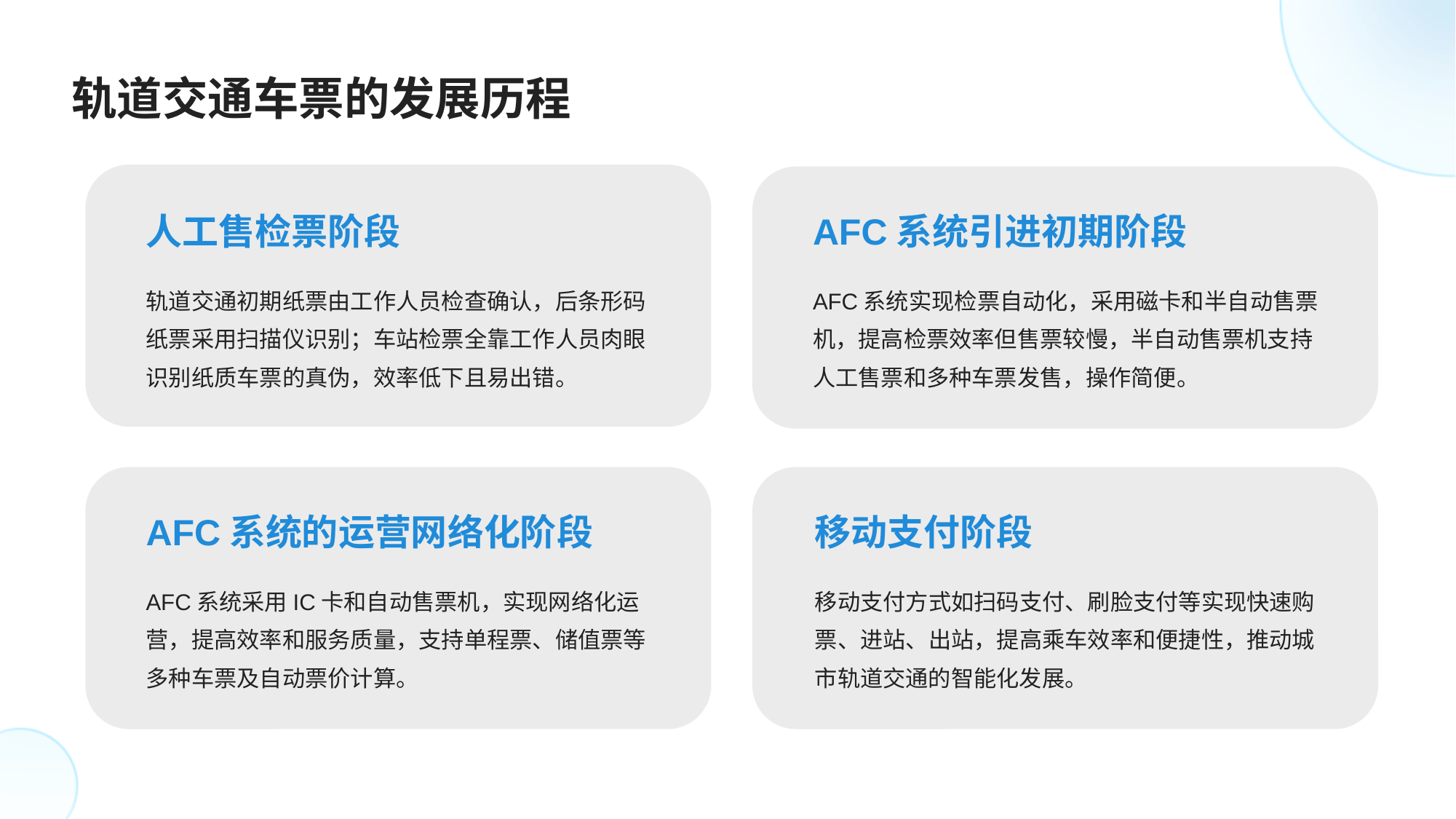

轨道交通车票的发展历程

人工售检票阶段
AFC系统引进初期阶段
轨道交通初期纸票由工作人员检查确认，后条形码纸票采用扫描仪识别；车站检票全靠工作人员肉眼识别纸质车票的真伪，效率低下且易出错。
AFC系统实现检票自动化，采用磁卡和半自动售票机，提高检票效率但售票较慢，半自动售票机支持人工售票和多种车票发售，操作简便。

AFC系统的运营网络化阶段
移动支付阶段
AFC系统采用IC卡和自动售票机，实现网络化运营，提高效率和服务质量，支持单程票、储值票等多种车票及自动票价计算。
移动支付方式如扫码支付、刷脸支付等实现快速购票、进站、出站，提高乘车效率和便捷性，推动城市轨道交通的智能化发展。